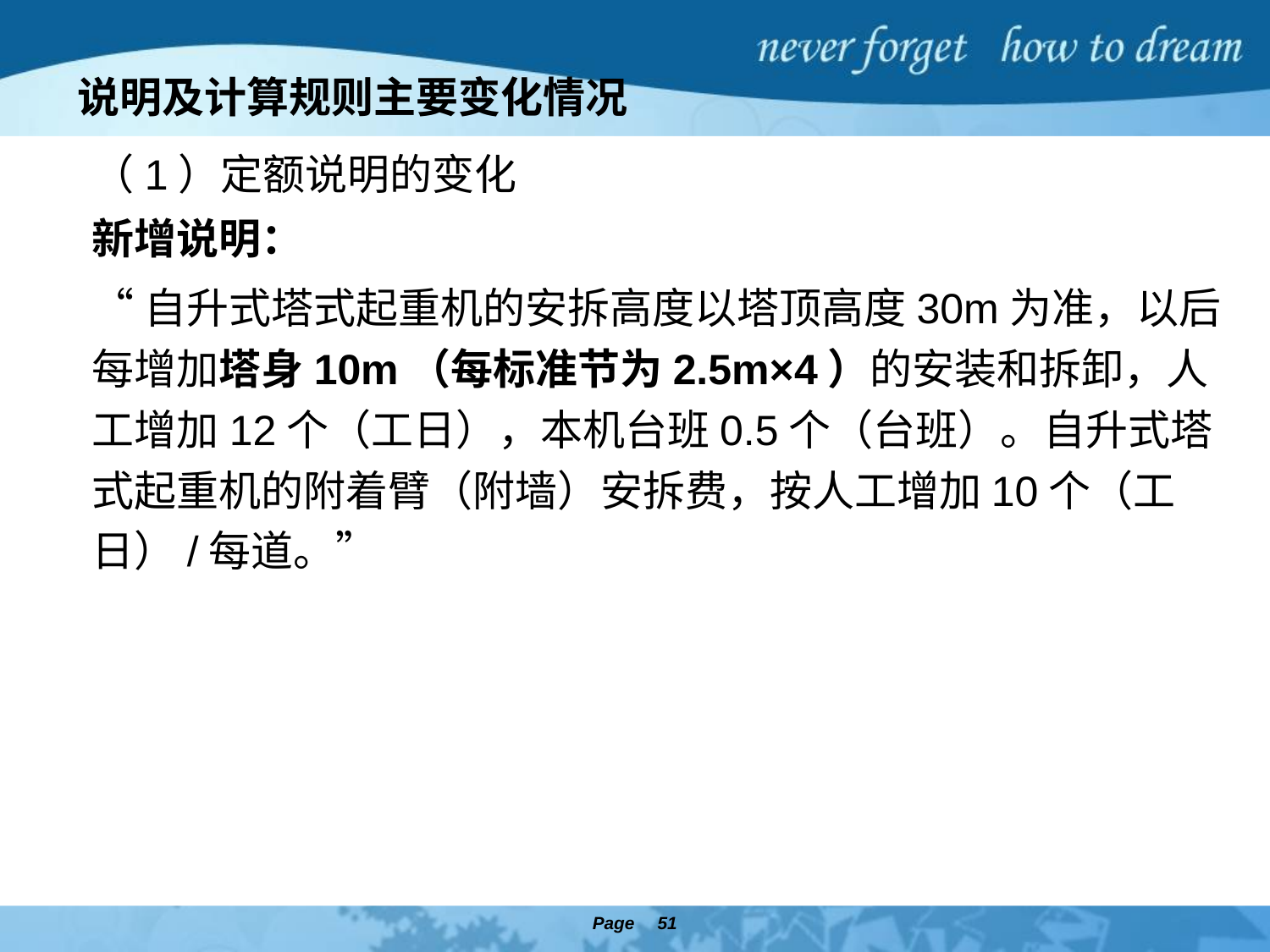

# 说明及计算规则主要变化情况
（1）定额说明的变化
新增说明：
“自升式塔式起重机的安拆高度以塔顶高度30m为准，以后每增加塔身10m（每标准节为2.5m×4）的安装和拆卸，人工增加12个（工日），本机台班0.5个（台班）。自升式塔式起重机的附着臂（附墙）安拆费，按人工增加10个（工日）/每道。”